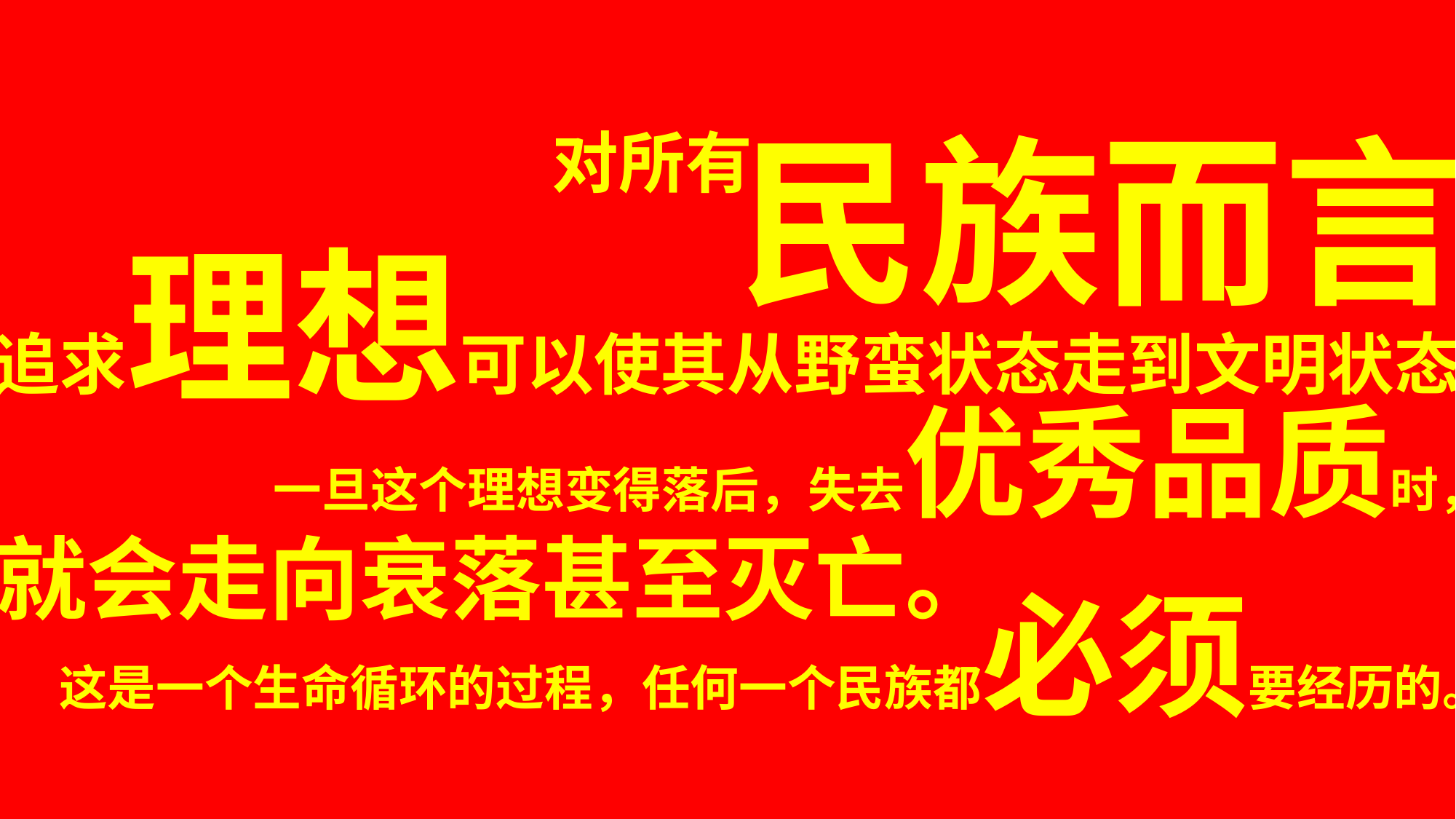

民族而言
对所有
追求理想可以使其从野蛮状态走到文明状态
一旦这个理想变得落后，失去优秀品质时，
就会走向衰落甚至灭亡。
这是一个生命循环的过程，任何一个民族都必须要经历的。